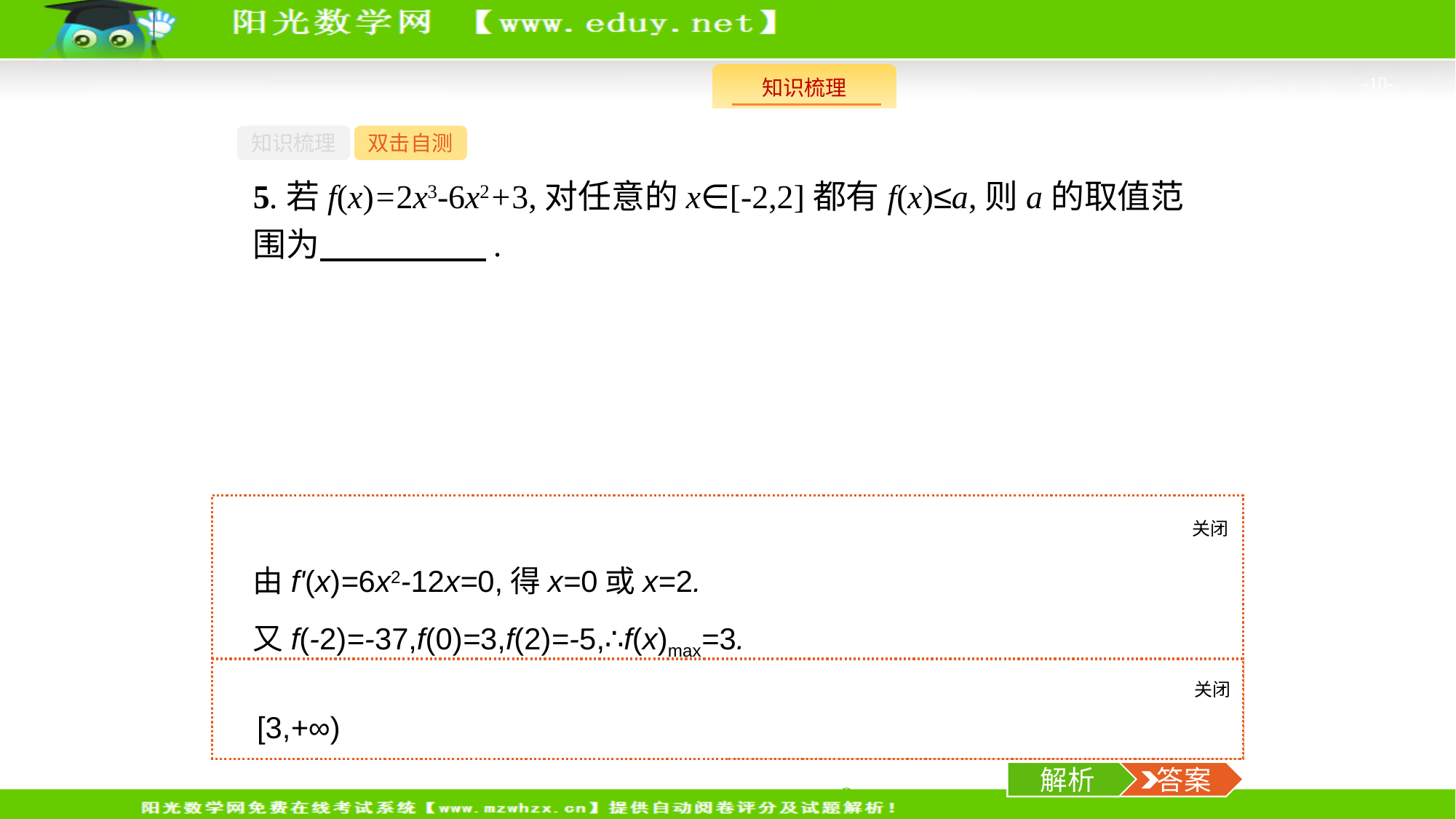

-10-
知识梳理
双击自测
5.若f(x)=2x3-6x2+3,对任意的x∈[-2,2]都有f(x)≤a,则a的取值范围为　　　　　.

关闭
解析

由f'(x)=6x2-12x=0,得x=0或x=2.
又f(-2)=-37,f(0)=3,f(2)=-5,∴f(x)max=3.
又对任意的x∈[-2,2]都有f(x)≤a,∴a≥3.

关闭
解析
  答案

[3,+∞)
解析
  答案